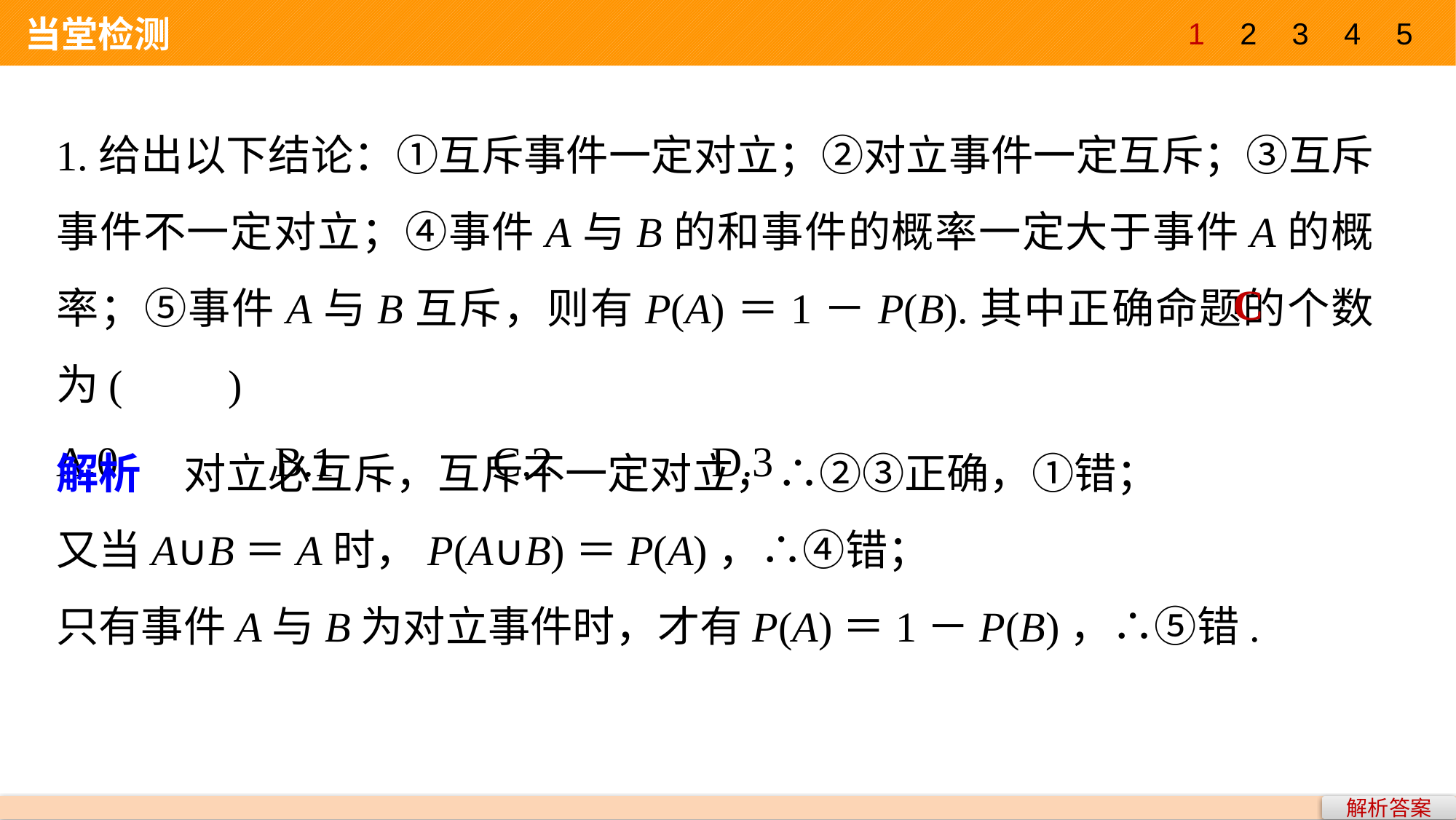

1
2
3
4
5
  当堂检测
1.给出以下结论：①互斥事件一定对立；②对立事件一定互斥；③互斥事件不一定对立；④事件A与B的和事件的概率一定大于事件A的概率；⑤事件A与B互斥，则有P(A)＝1－P(B).其中正确命题的个数为(　　)
A.0  		B.1  		C.2  		D.3
C
解析　对立必互斥，互斥不一定对立，∴②③正确，①错；
又当A∪B＝A时，P(A∪B)＝P(A)，∴④错；
只有事件A与B为对立事件时，才有P(A)＝1－P(B)，∴⑤错.
解析答案